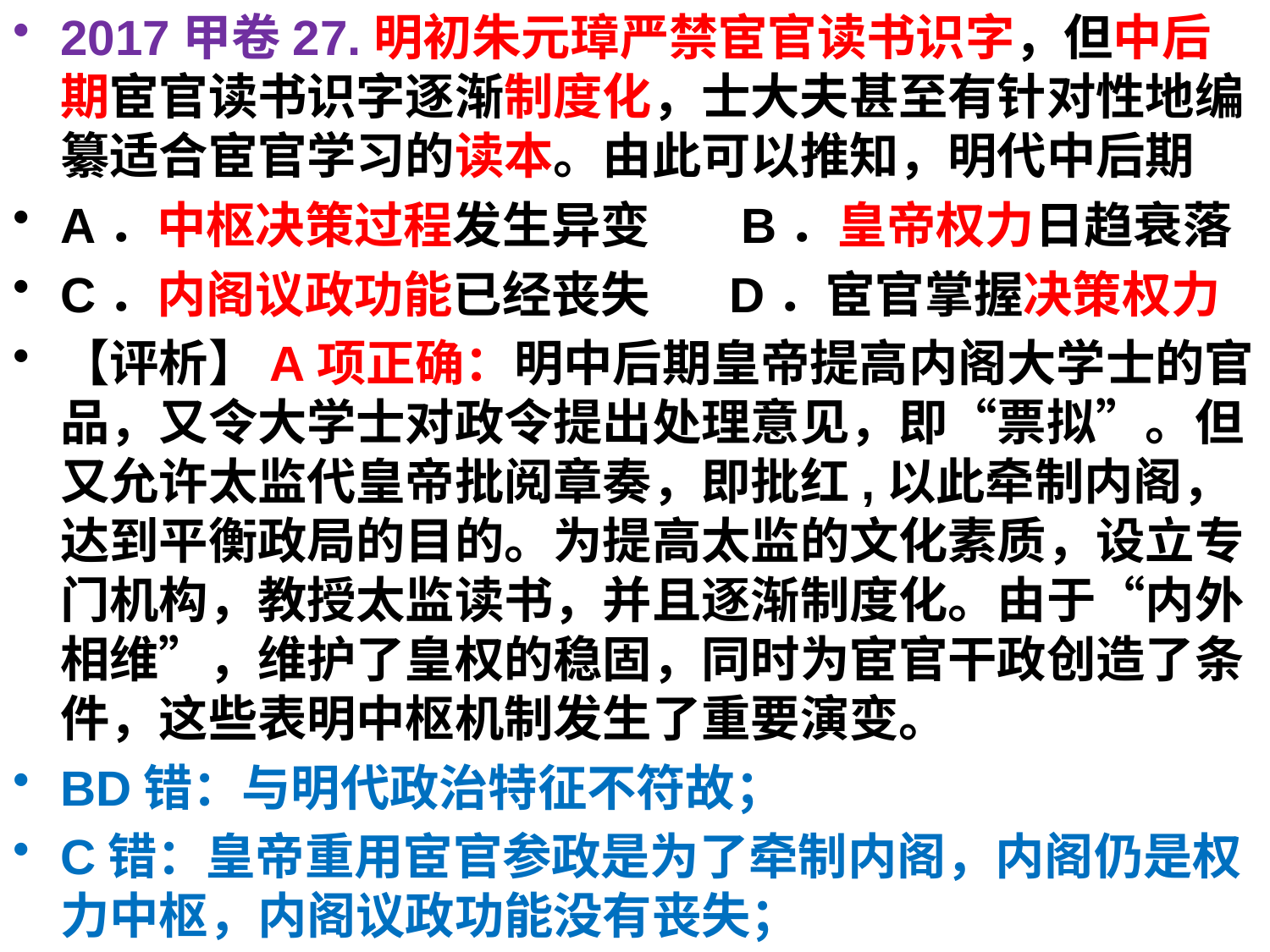

2017甲卷27.明初朱元璋严禁宦官读书识字，但中后期宦官读书识字逐渐制度化，士大夫甚至有针对性地编纂适合宦官学习的读本。由此可以推知，明代中后期
A．中枢决策过程发生异变	   B．皇帝权力日趋衰落
C．内阁议政功能已经丧失      D．宦官掌握决策权力
【评析】A项正确：明中后期皇帝提高内阁大学士的官品，又令大学士对政令提出处理意见，即“票拟”。但又允许太监代皇帝批阅章奏，即批红,以此牵制内阁，达到平衡政局的目的。为提高太监的文化素质，设立专门机构，教授太监读书，并且逐渐制度化。由于“内外相维”，维护了皇权的稳固，同时为宦官干政创造了条件，这些表明中枢机制发生了重要演变。
BD错：与明代政治特征不符故；
C错：皇帝重用宦官参政是为了牵制内阁，内阁仍是权力中枢，内阁议政功能没有丧失；